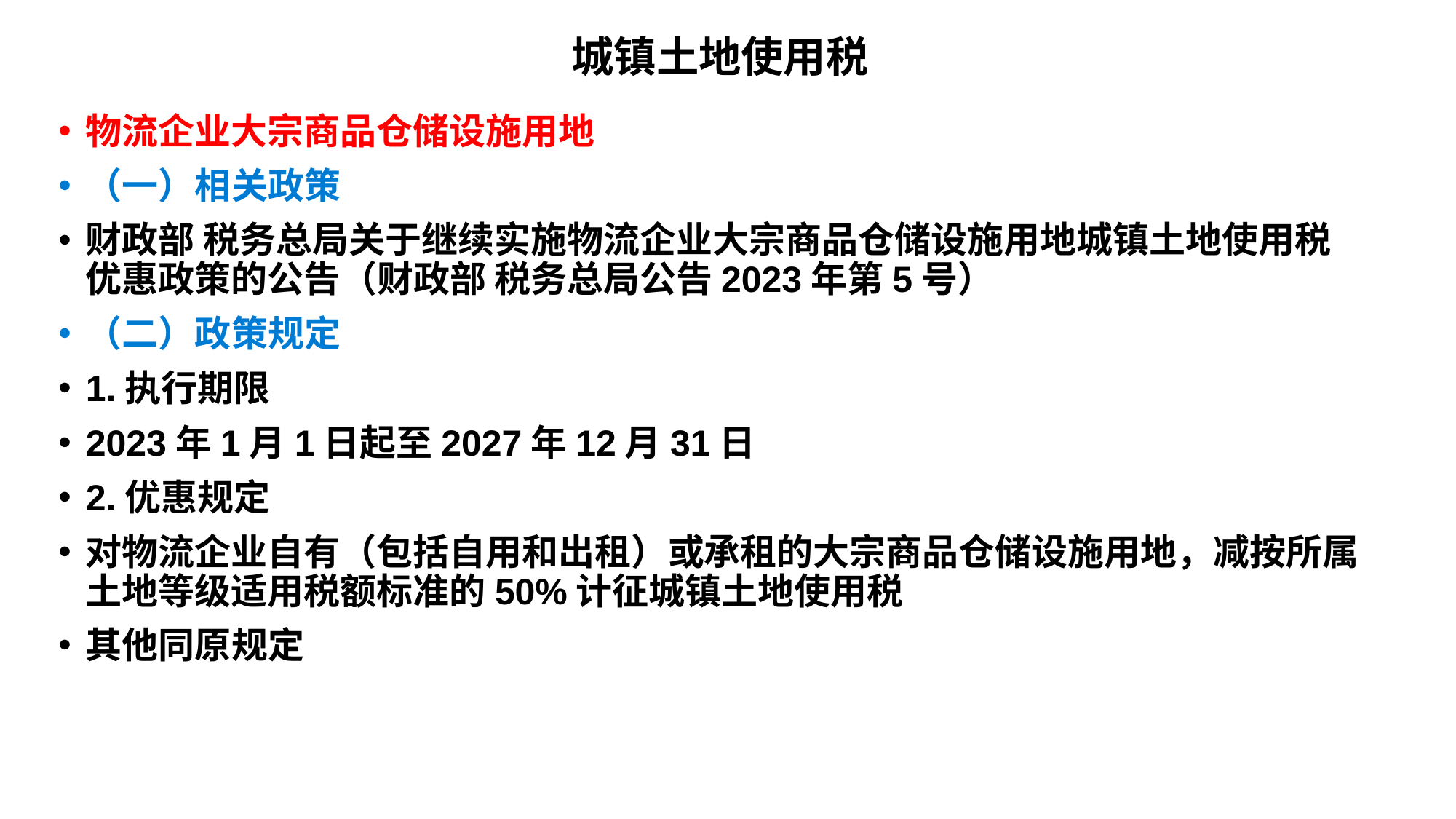

# 城镇土地使用税
物流企业大宗商品仓储设施用地
（一）相关政策
财政部 税务总局关于继续实施物流企业大宗商品仓储设施用地城镇土地使用税优惠政策的公告（财政部 税务总局公告2023年第5号）
（二）政策规定
1.执行期限
2023年1月1日起至2027年12月31日
2.优惠规定
对物流企业自有（包括自用和出租）或承租的大宗商品仓储设施用地，减按所属土地等级适用税额标准的50%计征城镇土地使用税
其他同原规定